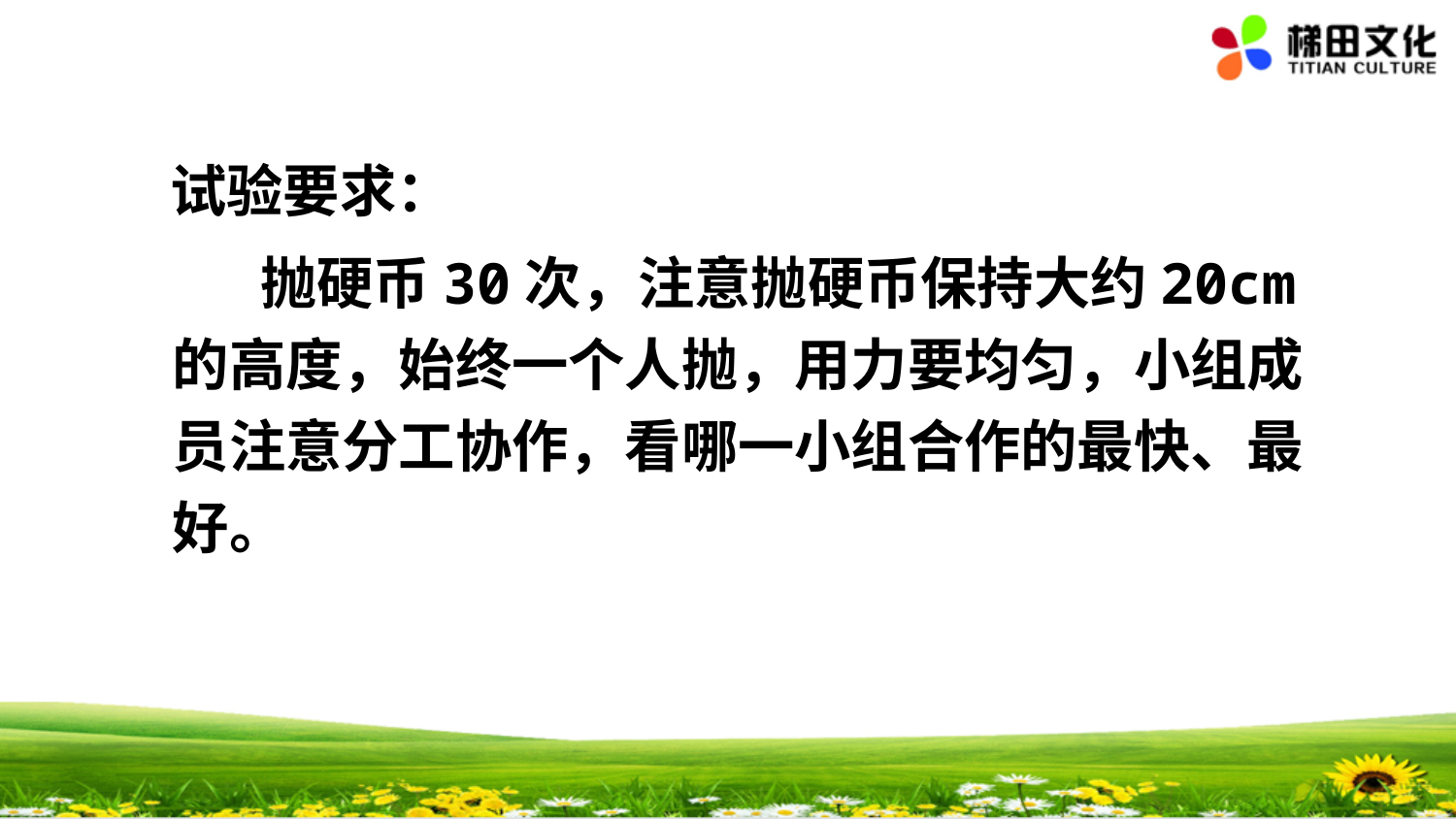

试验要求：
          抛硬币30次，注意抛硬币保持大约20cm的高度，始终一个人抛，用力要均匀，小组成员注意分工协作，看哪一小组合作的最快、最好。